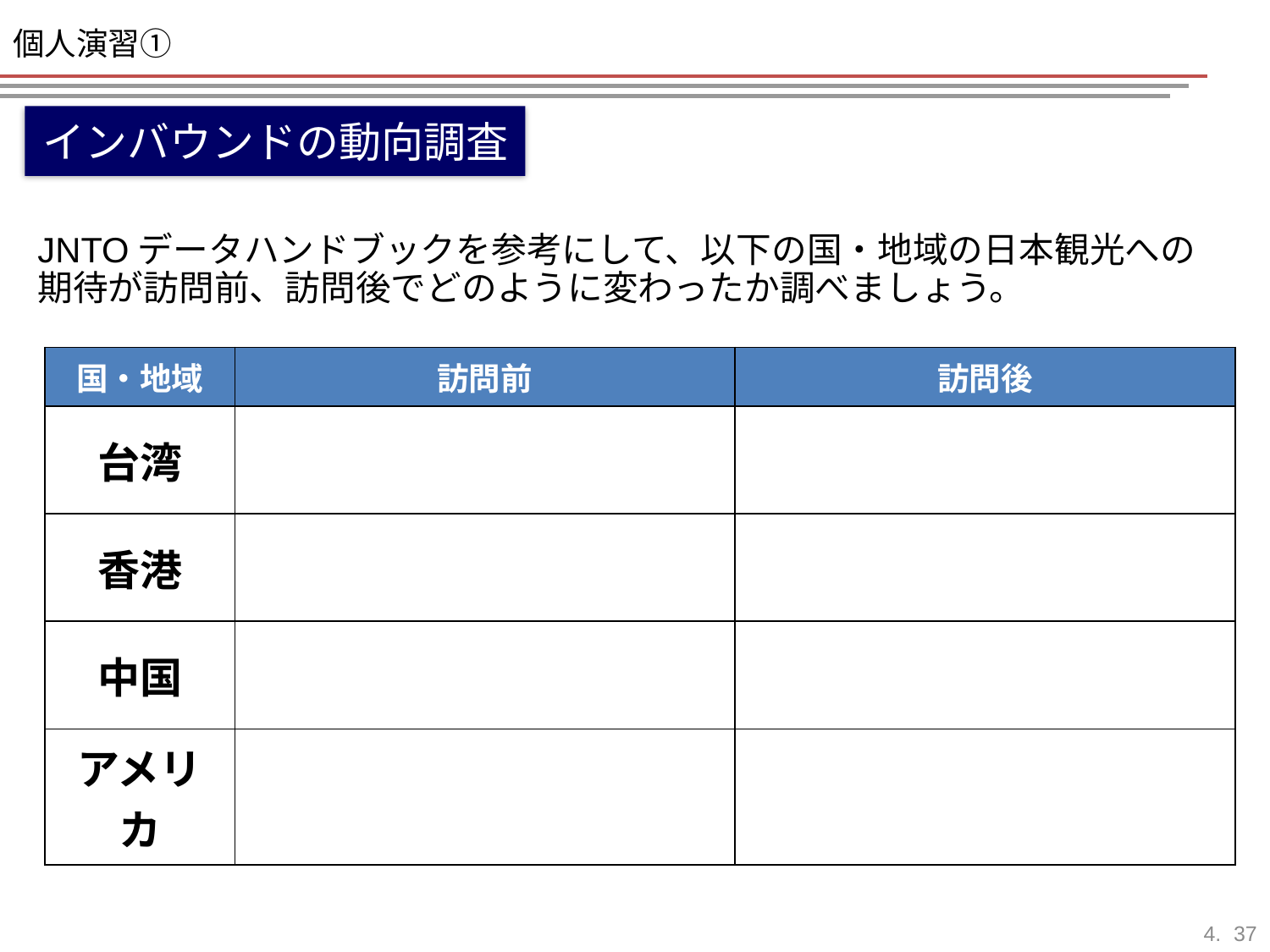

# 個人演習①
インバウンドの動向調査
JNTOデータハンドブックを参考にして、以下の国・地域の日本観光への期待が訪問前、訪問後でどのように変わったか調べましょう。

| 国・地域 | 訪問前 | 訪問後 |
| --- | --- | --- |
| 台湾 |  |  |
| 香港 |  |  |
| 中国 |  |  |
| アメリカ |  |  |
37